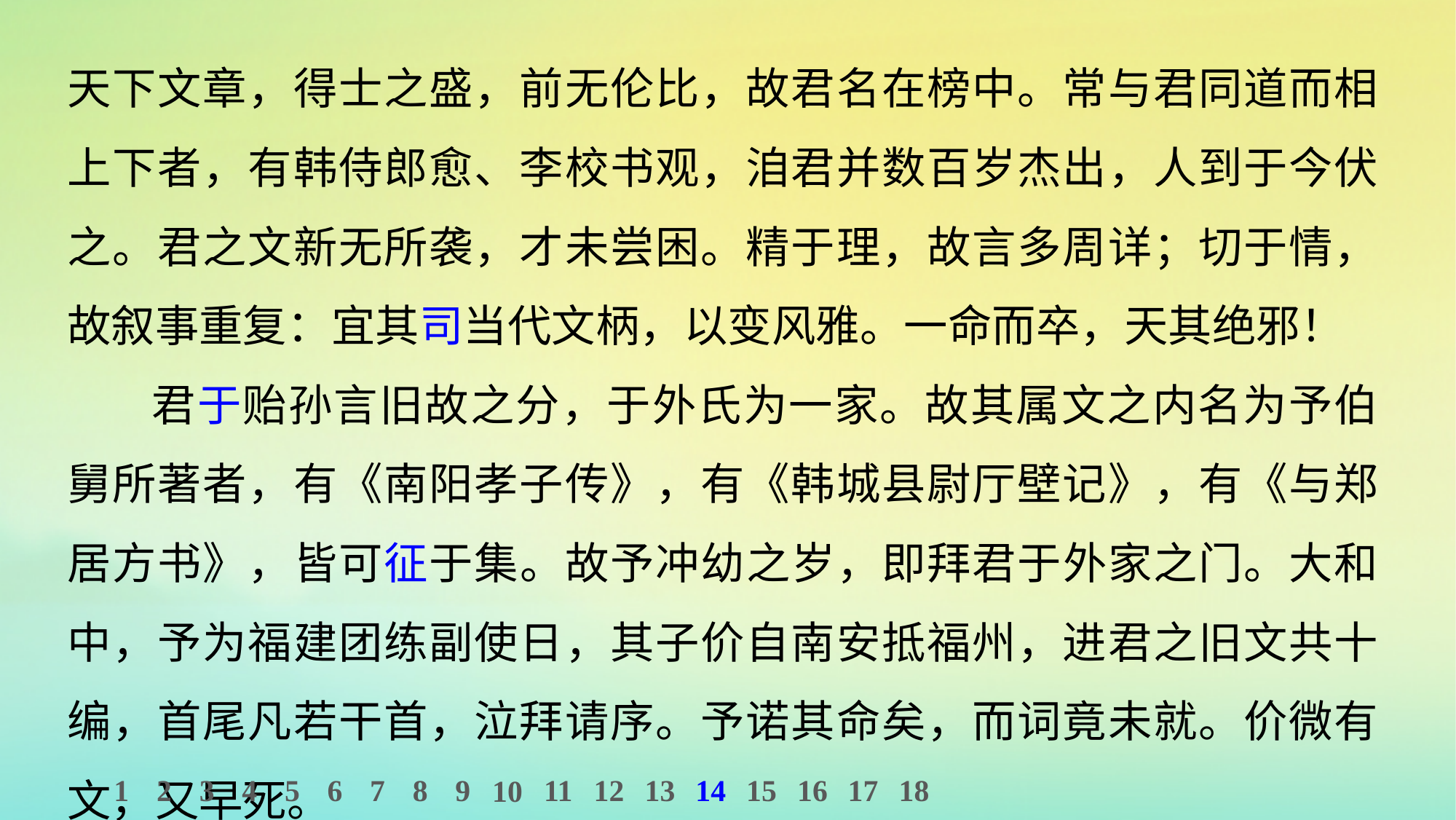

天下文章，得士之盛，前无伦比，故君名在榜中。常与君同道而相上下者，有韩侍郎愈、李校书观，洎君并数百岁杰出，人到于今伏之。君之文新无所袭，才未尝困。精于理，故言多周详；切于情，故叙事重复：宜其司当代文柄，以变风雅。一命而卒，天其绝邪！
君于贻孙言旧故之分，于外氏为一家。故其属文之内名为予伯舅所著者，有《南阳孝子传》，有《韩城县尉厅壁记》，有《与郑居方书》，皆可征于集。故予冲幼之岁，即拜君于外家之门。大和中，予为福建团练副使日，其子价自南安抵福州，进君之旧文共十编，首尾凡若干首，泣拜请序。予诺其命矣，而词竟未就。价微有文，又早死。
1
2
3
4
5
6
7
8
9
11
12
13
14
15
16
17
18
10